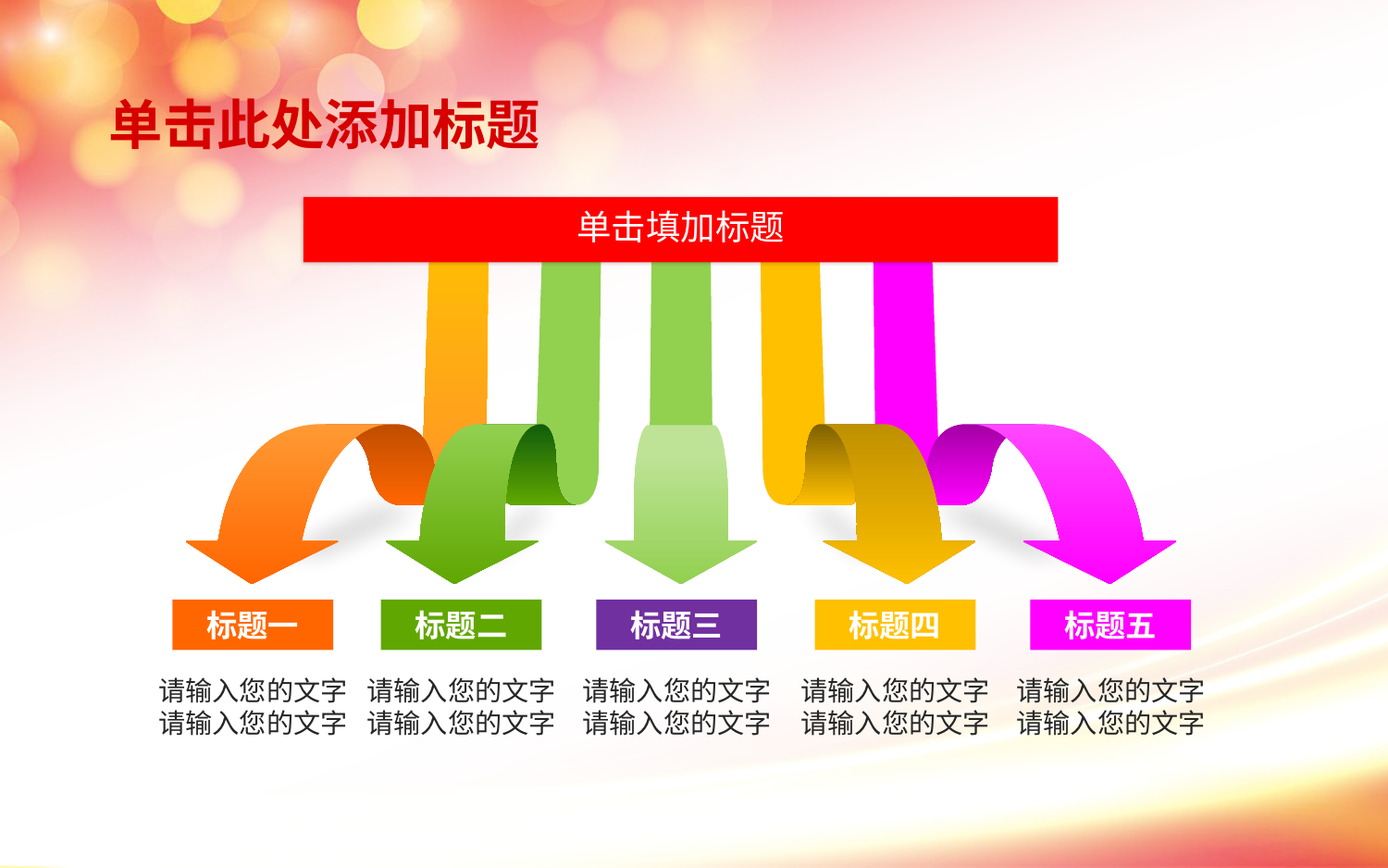

单击此处添加标题
单击填加标题

标题一
标题二
标题三
标题四
标题五
请输入您的文字
请输入您的文字
请输入您的文字
请输入您的文字
请输入您的文字
请输入您的文字
请输入您的文字
请输入您的文字
请输入您的文字
请输入您的文字